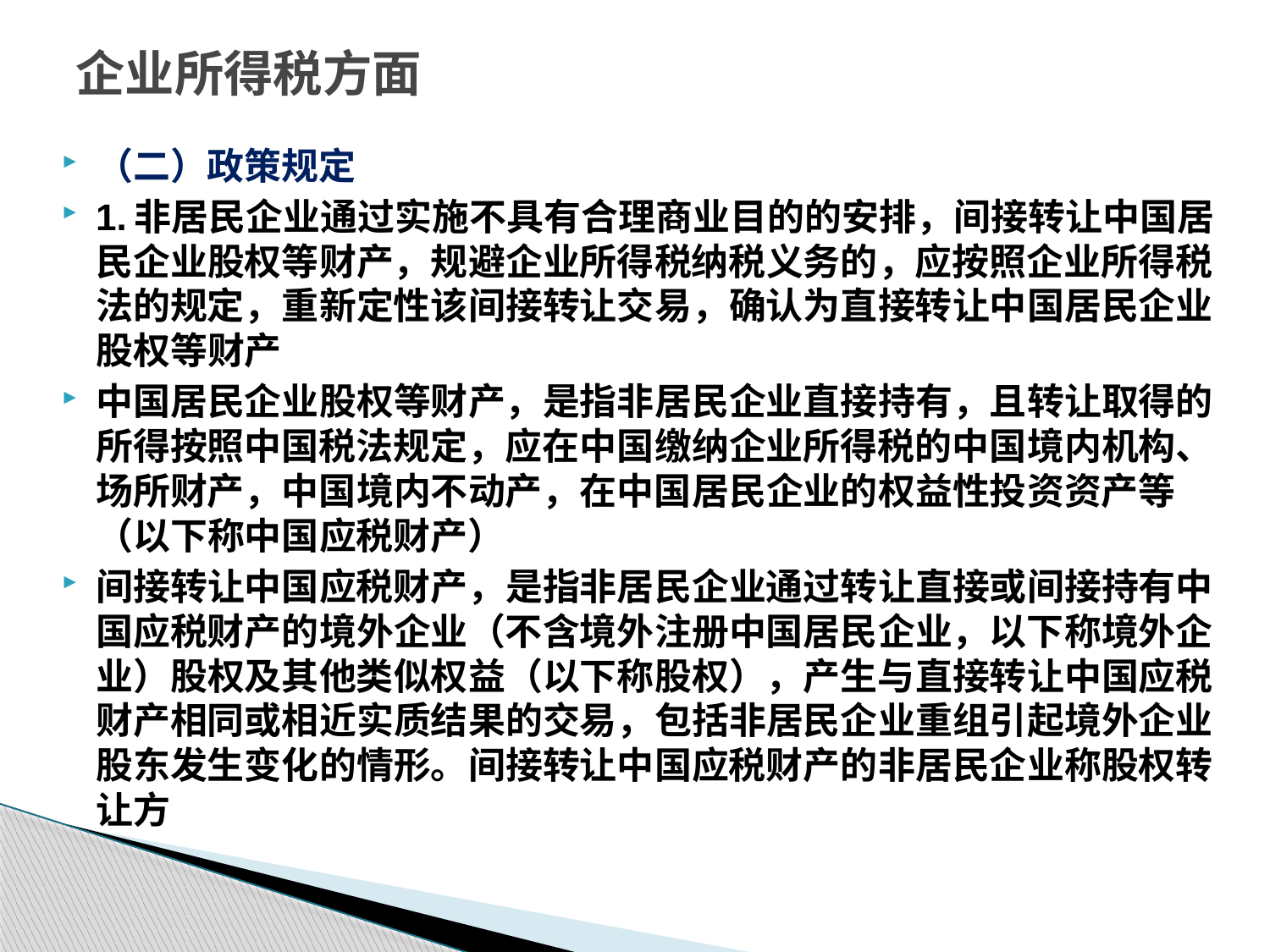

# 企业所得税方面
（二）政策规定
1.非居民企业通过实施不具有合理商业目的的安排，间接转让中国居民企业股权等财产，规避企业所得税纳税义务的，应按照企业所得税法的规定，重新定性该间接转让交易，确认为直接转让中国居民企业股权等财产
中国居民企业股权等财产，是指非居民企业直接持有，且转让取得的所得按照中国税法规定，应在中国缴纳企业所得税的中国境内机构、场所财产，中国境内不动产，在中国居民企业的权益性投资资产等（以下称中国应税财产）
间接转让中国应税财产，是指非居民企业通过转让直接或间接持有中国应税财产的境外企业（不含境外注册中国居民企业，以下称境外企业）股权及其他类似权益（以下称股权），产生与直接转让中国应税财产相同或相近实质结果的交易，包括非居民企业重组引起境外企业股东发生变化的情形。间接转让中国应税财产的非居民企业称股权转让方